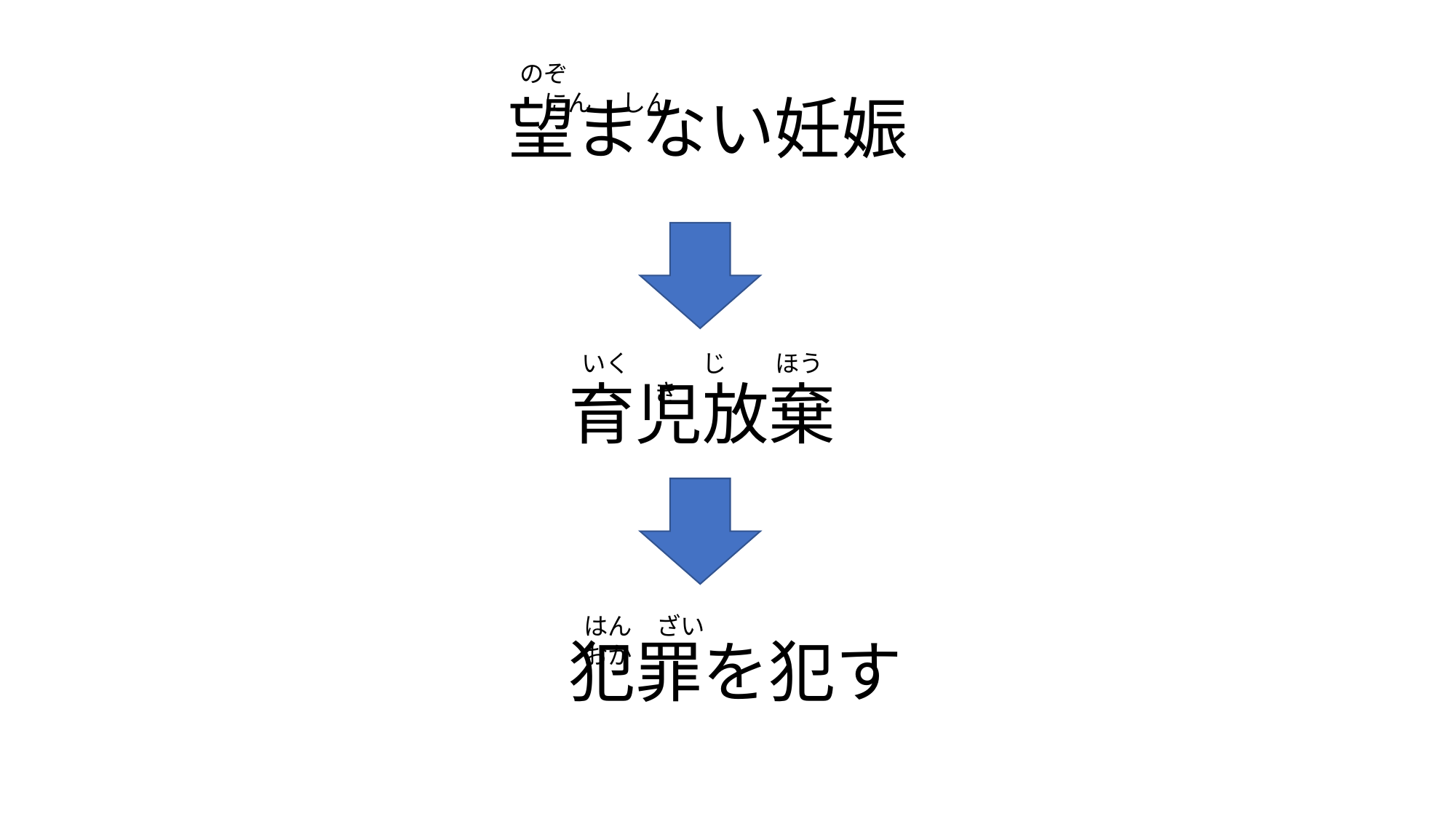

のぞ　　　　　　　　　　　　　　　にん　 しん
望まない妊娠

いく　　　じ　　ほう　　　き
育児放棄

はん　ざい　　　　　　おか
犯罪を犯す